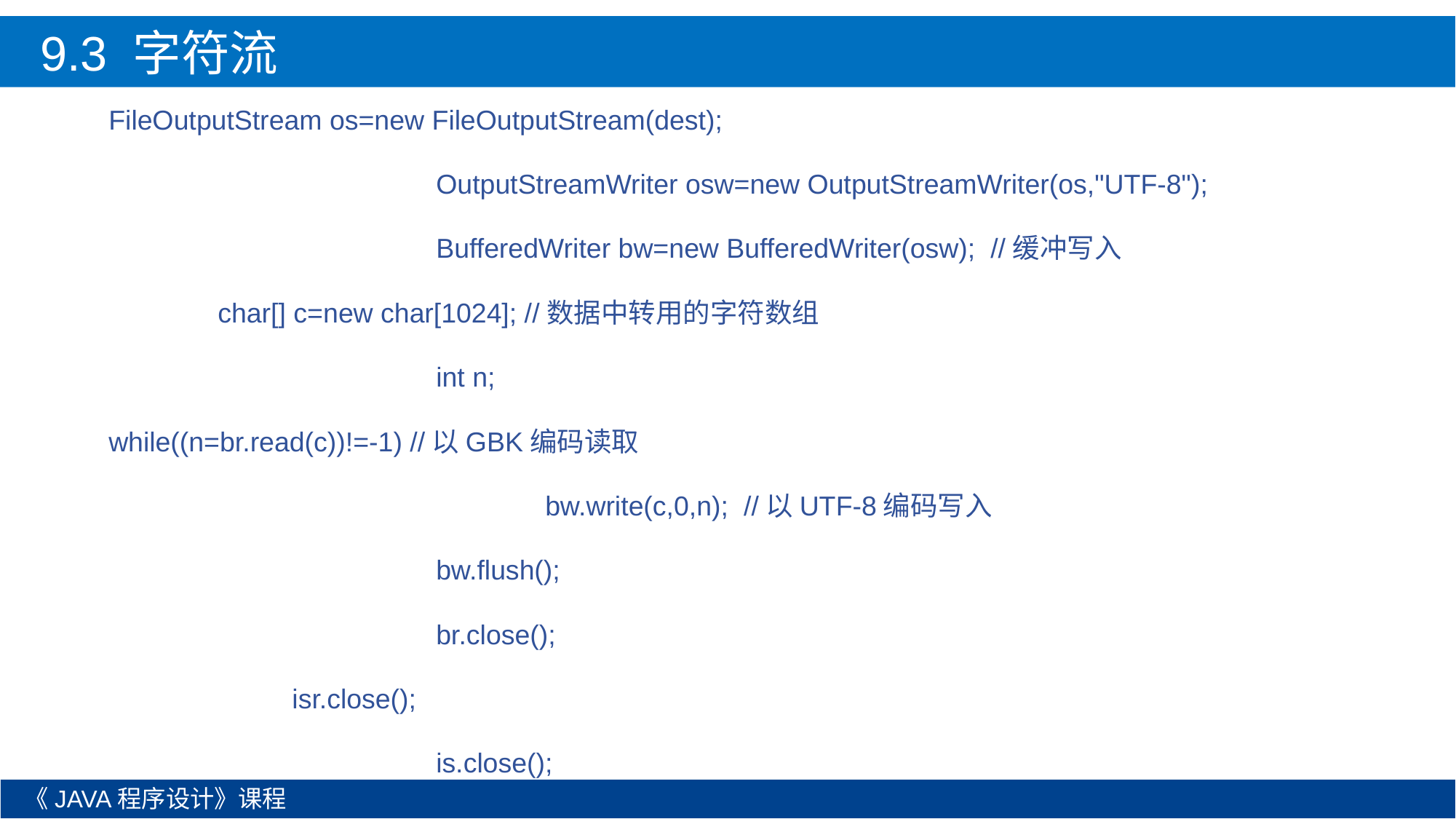

9.3 字符流
FileOutputStream os=new FileOutputStream(dest);
			OutputStreamWriter osw=new OutputStreamWriter(os,"UTF-8");
			BufferedWriter bw=new BufferedWriter(osw);  //缓冲写入
	char[] c=new char[1024]; //数据中转用的字符数组
			int n;
while((n=br.read(c))!=-1) //以GBK编码读取
				bw.write(c,0,n);  //以UTF-8编码写入
			bw.flush();
			br.close();
                        isr.close();
			is.close();
《JAVA程序设计》课程